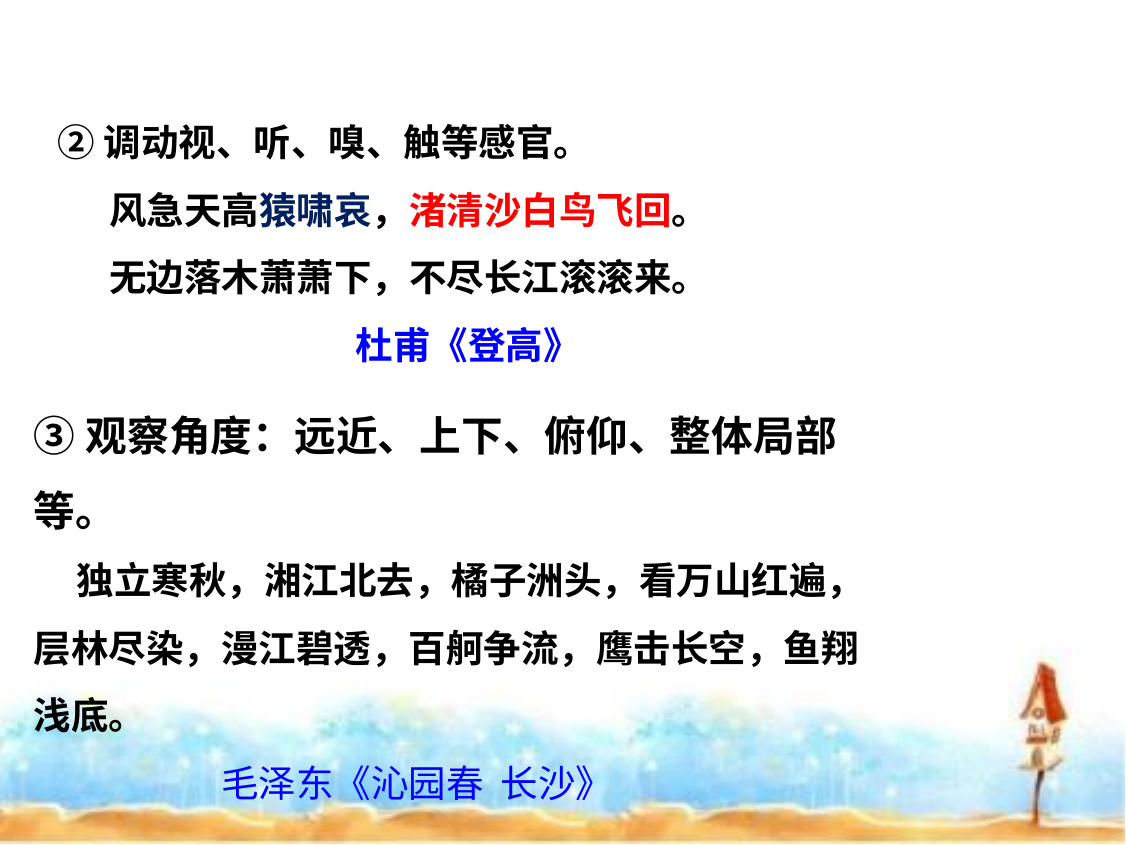

②调动视、听、嗅、触等感官。
     风急天高猿啸哀，渚清沙白鸟飞回。
     无边落木萧萧下，不尽长江滚滚来。
                                  杜甫《登高》
③观察角度：远近、上下、俯仰、整体局部等。
    独立寒秋，湘江北去，橘子洲头，看万山红遍，层林尽染，漫江碧透，百舸争流，鹰击长空，鱼翔浅底。
                     毛泽东《沁园春  长沙》